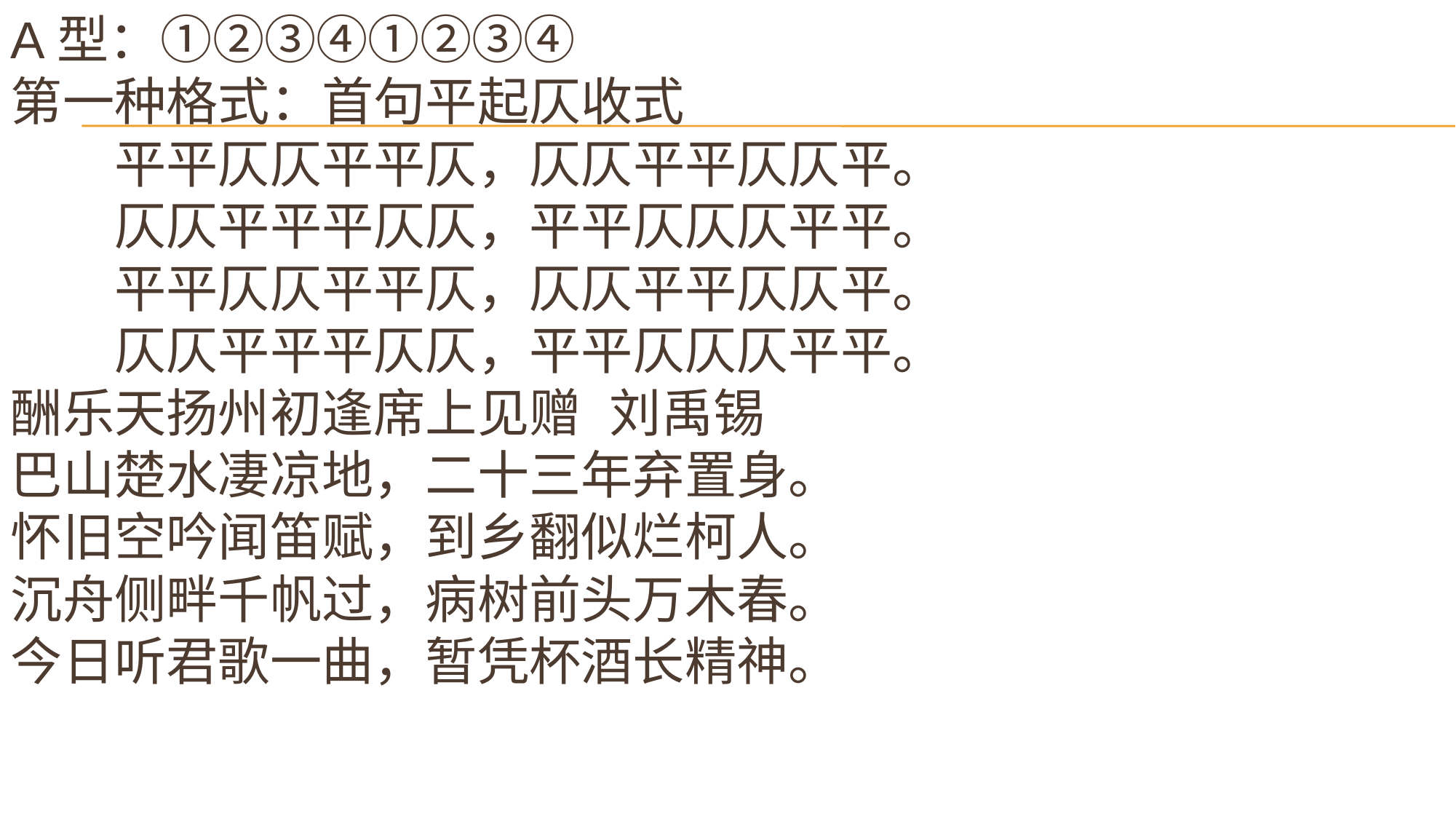

# A型：①②③④①②③④ 第一种格式：首句平起仄收式 　　平平仄仄平平仄，仄仄平平仄仄平。 　　仄仄平平平仄仄，平平仄仄仄平平。 　　平平仄仄平平仄，仄仄平平仄仄平。 　　仄仄平平平仄仄，平平仄仄仄平平。 酬乐天扬州初逢席上见赠  刘禹锡 巴山楚水凄凉地，二十三年弃置身。 怀旧空吟闻笛赋，到乡翻似烂柯人。 沉舟侧畔千帆过，病树前头万木春。 今日听君歌一曲，暂凭杯酒长精神。